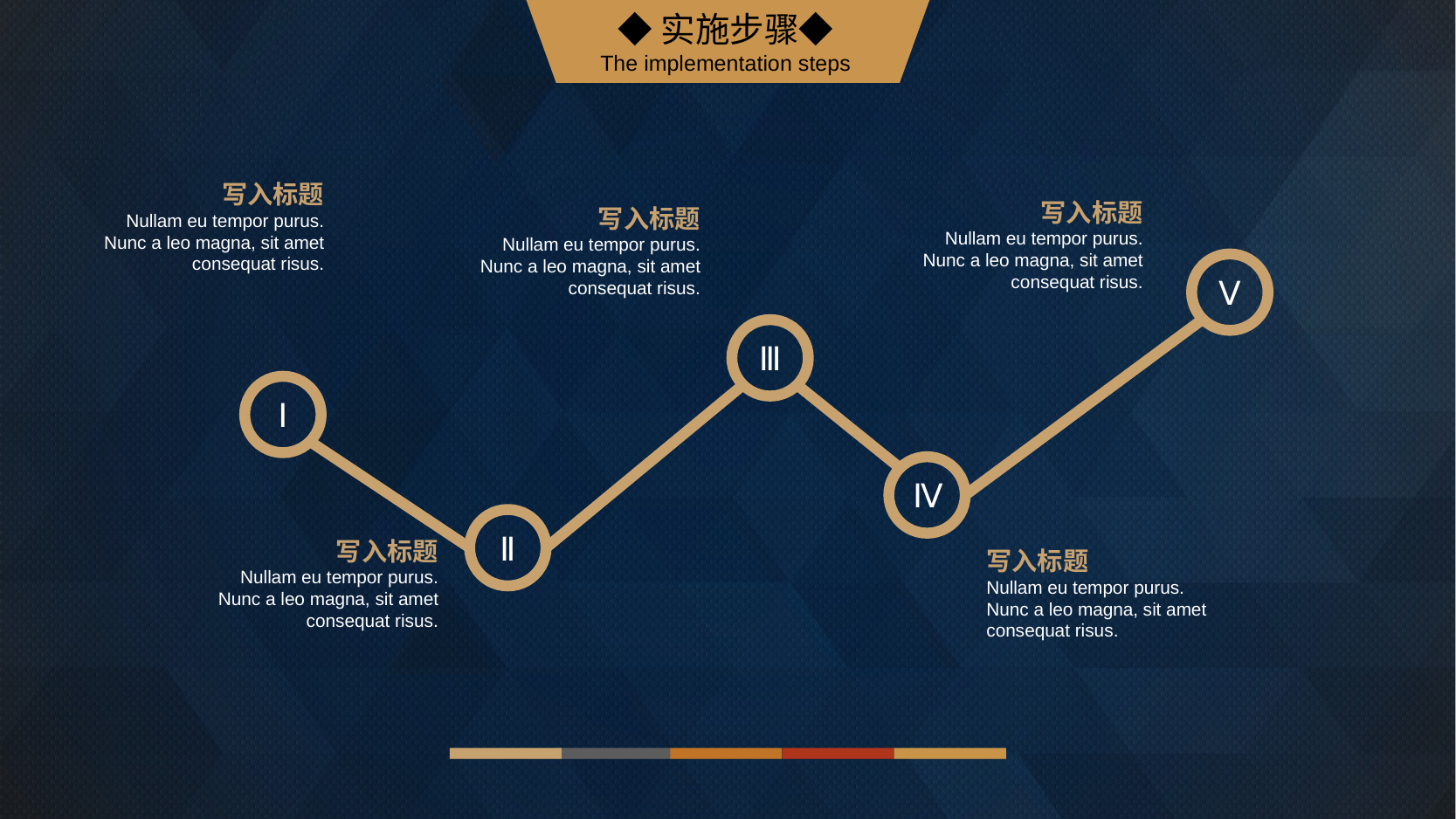

◆实施步骤◆
The implementation steps

写入标题
Nullam eu tempor purus. Nunc a leo magna, sit amet consequat risus.
写入标题
Nullam eu tempor purus. Nunc a leo magna, sit amet consequat risus.
写入标题
Nullam eu tempor purus. Nunc a leo magna, sit amet consequat risus.
Ⅴ
Ⅲ
Ⅰ
Ⅳ

写入标题
Nullam eu tempor purus. Nunc a leo magna, sit amet consequat risus.
Ⅱ
写入标题
Nullam eu tempor purus. Nunc a leo magna, sit amet consequat risus.